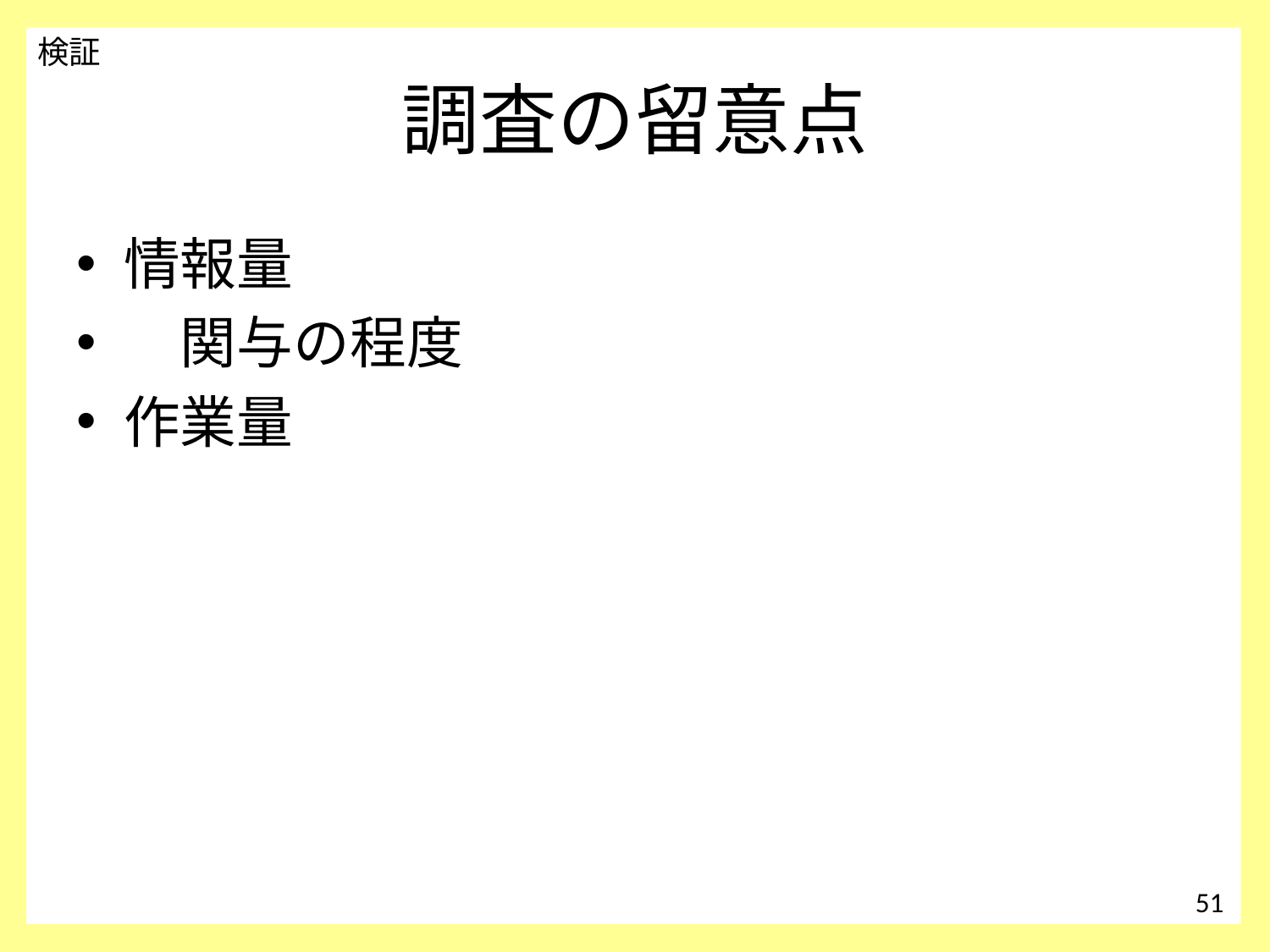

検証
# 調査の留意点
情報量
　関与の程度
作業量

51